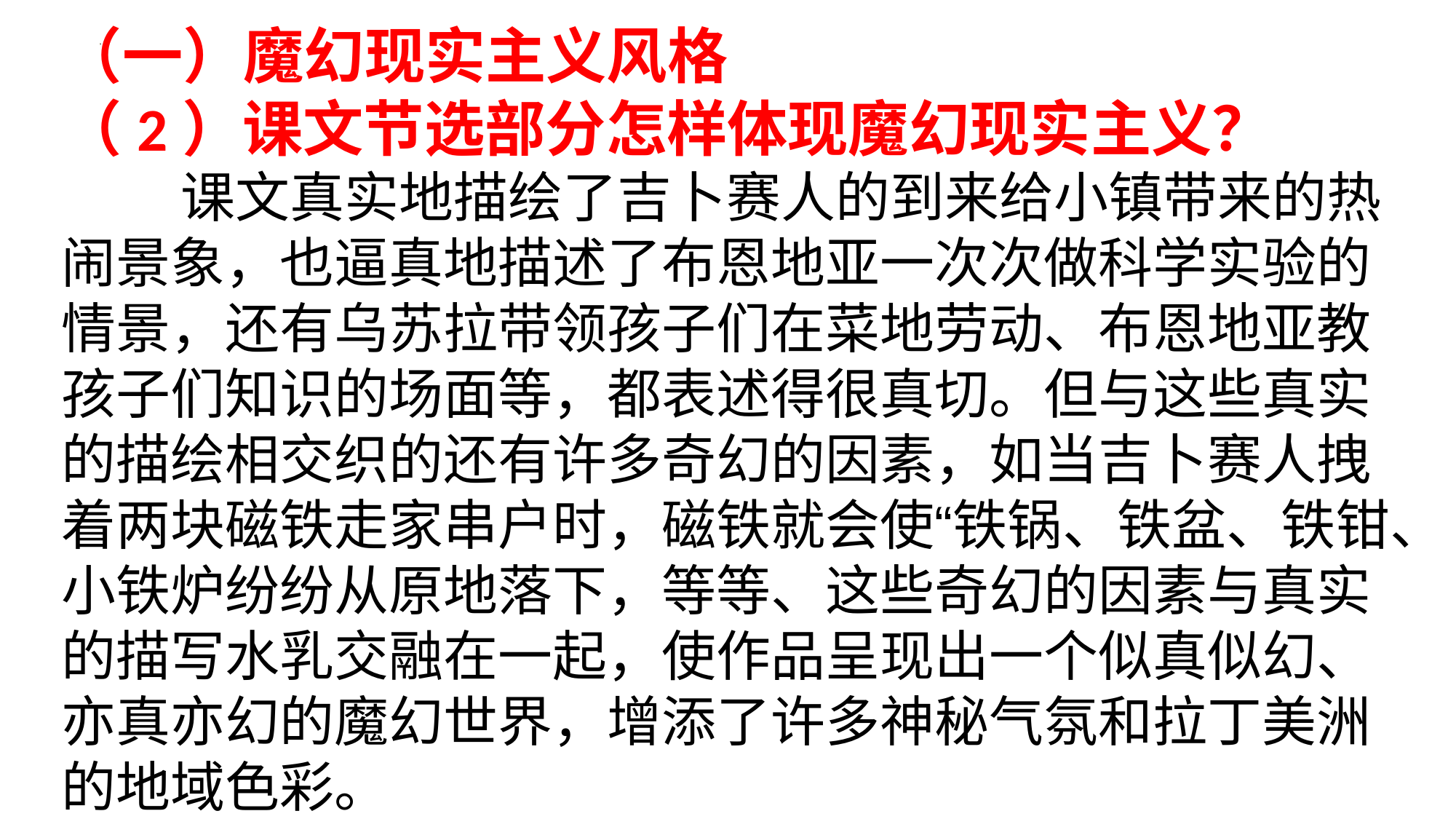

（一）魔幻现实主义风格
（2）课文节选部分怎样体现魔幻现实主义？
       课文真实地描绘了吉卜赛人的到来给小镇带来的热闹景象，也逼真地描述了布恩地亚一次次做科学实验的情景，还有乌苏拉带领孩子们在菜地劳动、布恩地亚教孩子们知识的场面等，都表述得很真切。但与这些真实的描绘相交织的还有许多奇幻的因素，如当吉卜赛人拽着两块磁铁走家串户时，磁铁就会使“铁锅、铁盆、铁钳、小铁炉纷纷从原地落下，等等、这些奇幻的因素与真实的描写水乳交融在一起，使作品呈现出一个似真似幻、亦真亦幻的魔幻世界，增添了许多神秘气氛和拉丁美洲的地域色彩。